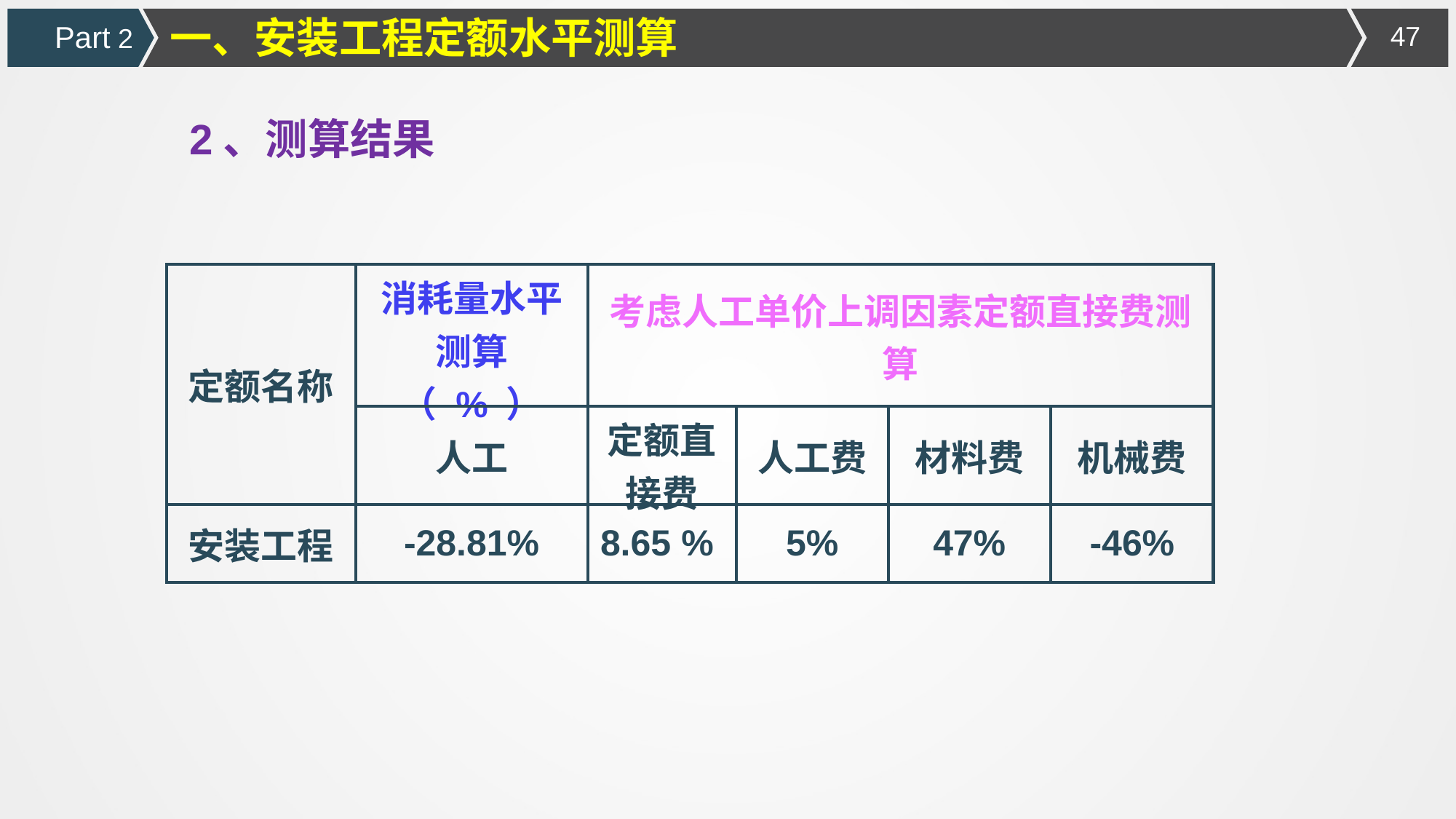

一、安装工程定额水平测算
Part 2
2、测算结果
| 定额名称 | 消耗量水平测算（ % ） | 考虑人工单价上调因素定额直接费测算 |  |  |  |
| --- | --- | --- | --- | --- | --- |
|  | 人工 | 定额直接费 | 人工费 | 材料费 | 机械费 |
| 安装工程 | -28.81% | 8.65 % | 5% | 47% | -46% |